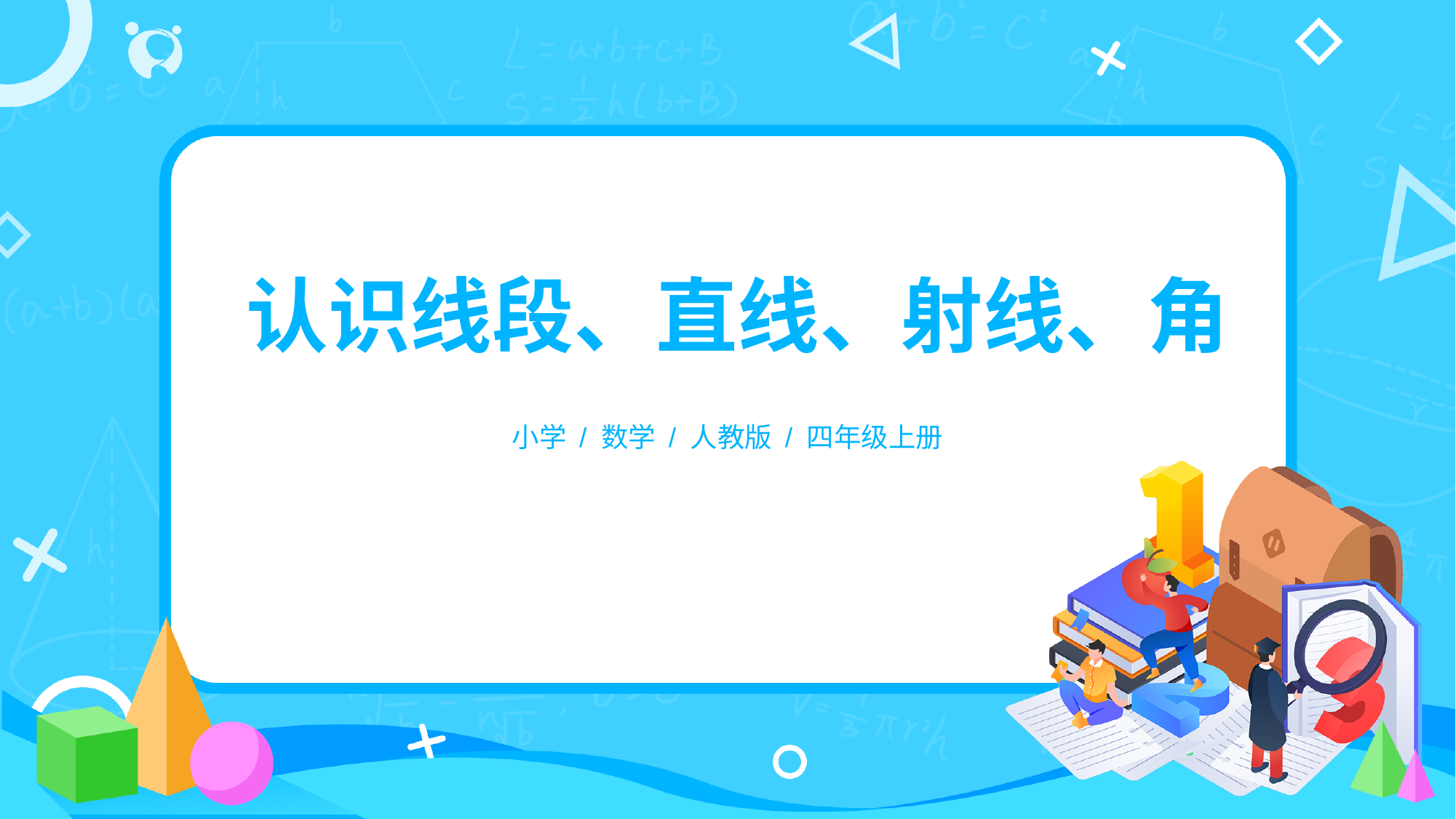

认识线段、直线、射线、角
小学 / 数学 / 人教版 / 四年级上册